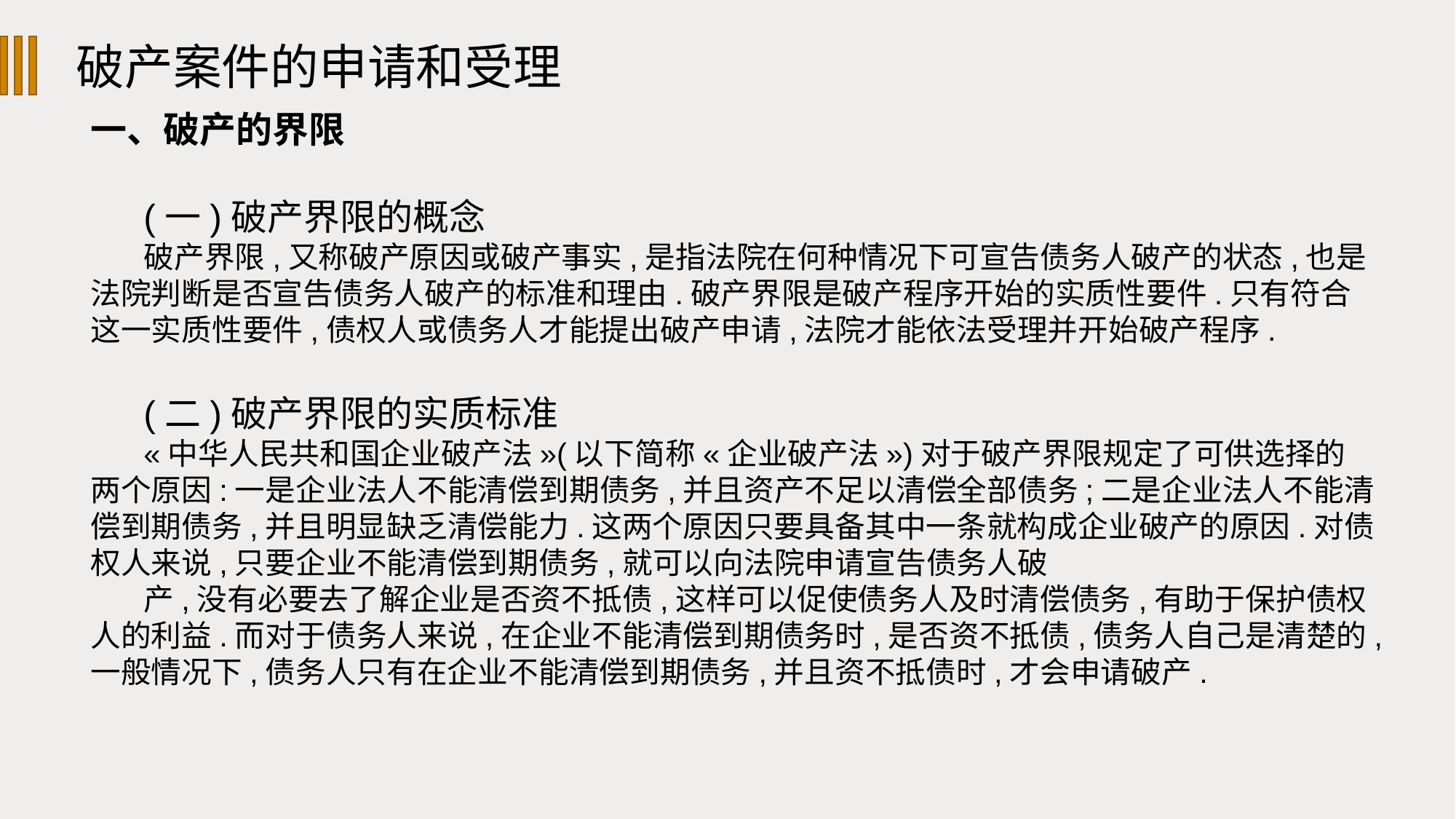

破产案件的申请和受理

一、破产的界限

(一)破产界限的概念
破产界限,又称破产原因或破产事实,是指法院在何种情况下可宣告债务人破产的状态,也是法院判断是否宣告债务人破产的标准和理由.破产界限是破产程序开始的实质性要件.只有符合这一实质性要件,债权人或债务人才能提出破产申请,法院才能依法受理并开始破产程序.

(二)破产界限的实质标准
«中华人民共和国企业破产法»(以下简称«企业破产法»)对于破产界限规定了可供选择的两个原因:一是企业法人不能清偿到期债务,并且资产不足以清偿全部债务;二是企业法人不能清偿到期债务,并且明显缺乏清偿能力.这两个原因只要具备其中一条就构成企业破产的原因.对债权人来说,只要企业不能清偿到期债务,就可以向法院申请宣告债务人破
产,没有必要去了解企业是否资不抵债,这样可以促使债务人及时清偿债务,有助于保护债权人的利益.而对于债务人来说,在企业不能清偿到期债务时,是否资不抵债,债务人自己是清楚的,一般情况下,债务人只有在企业不能清偿到期债务,并且资不抵债时,才会申请破产.